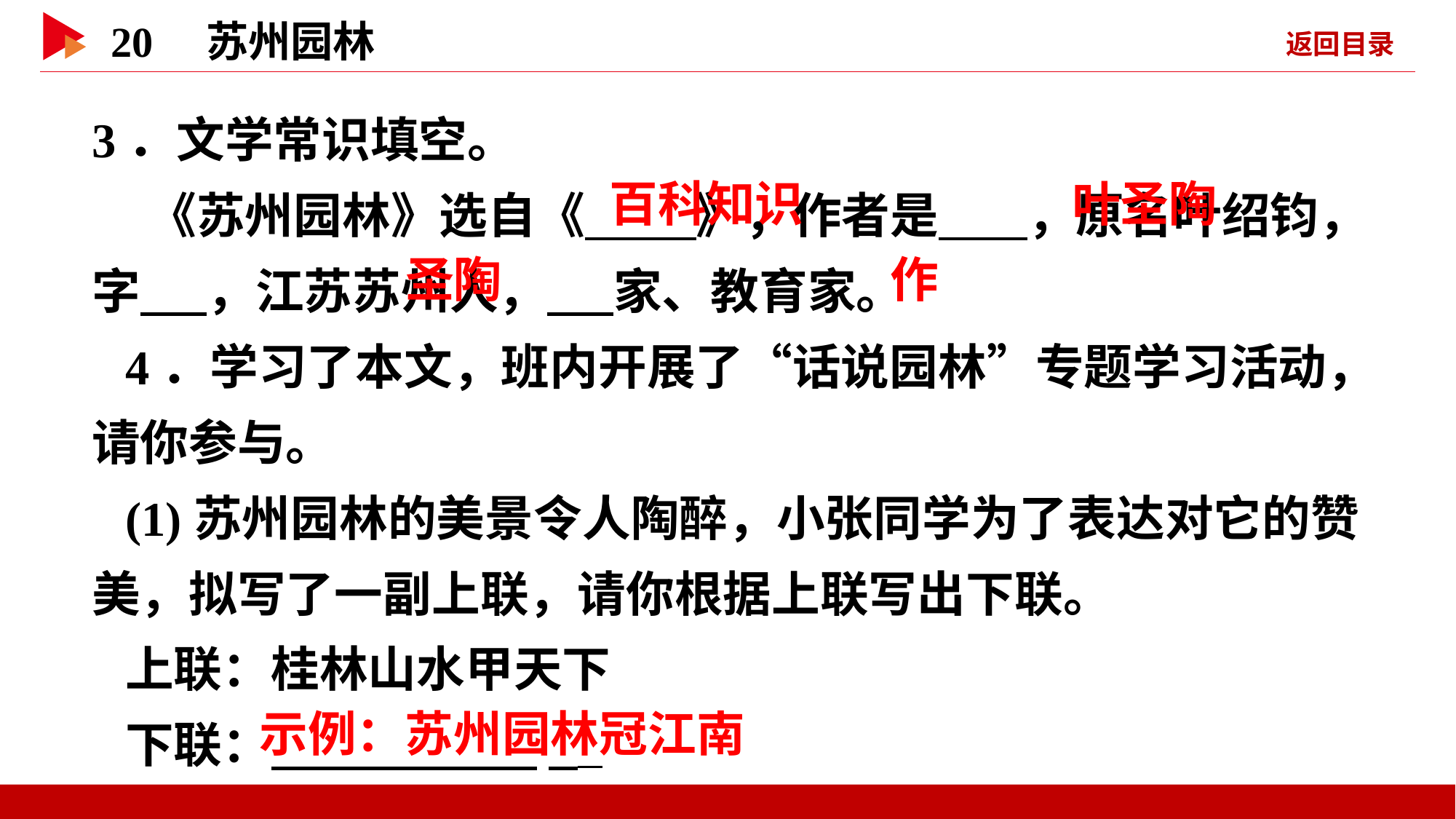

3．文学常识填空。
 《苏州园林》选自《          》，作者是        ，原名叶绍钧，字      ，江苏苏州人，      家、教育家。
4．学习了本文，班内开展了“话说园林”专题学习活动，请你参与。
(1)苏州园林的美景令人陶醉，小张同学为了表达对它的赞美，拟写了一副上联，请你根据上联写出下联。
上联：桂林山水甲天下
下联：                        _
 百科知识
 叶圣陶
 圣陶
   作
 示例：苏州园林冠江南